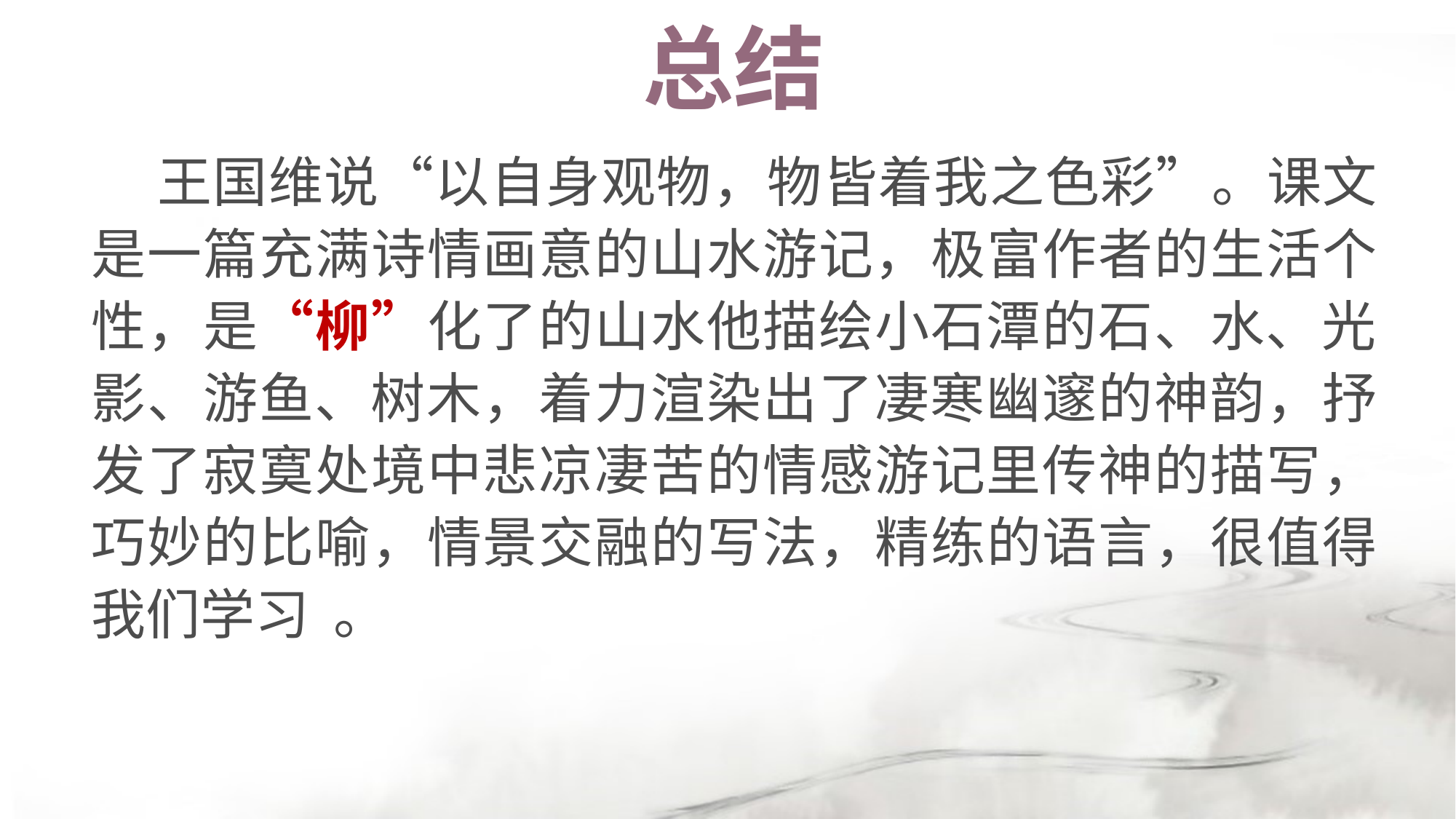

# 总结
    王国维说“以自身观物，物皆着我之色彩”。课文是一篇充满诗情画意的山水游记，极富作者的生活个性，是“柳”化了的山水他描绘小石潭的石、水、光影、游鱼、树木，着力渲染出了凄寒幽邃的神韵，抒发了寂寞处境中悲凉凄苦的情感游记里传神的描写，巧妙的比喻，情景交融的写法，精练的语言，很值得我们学习  。